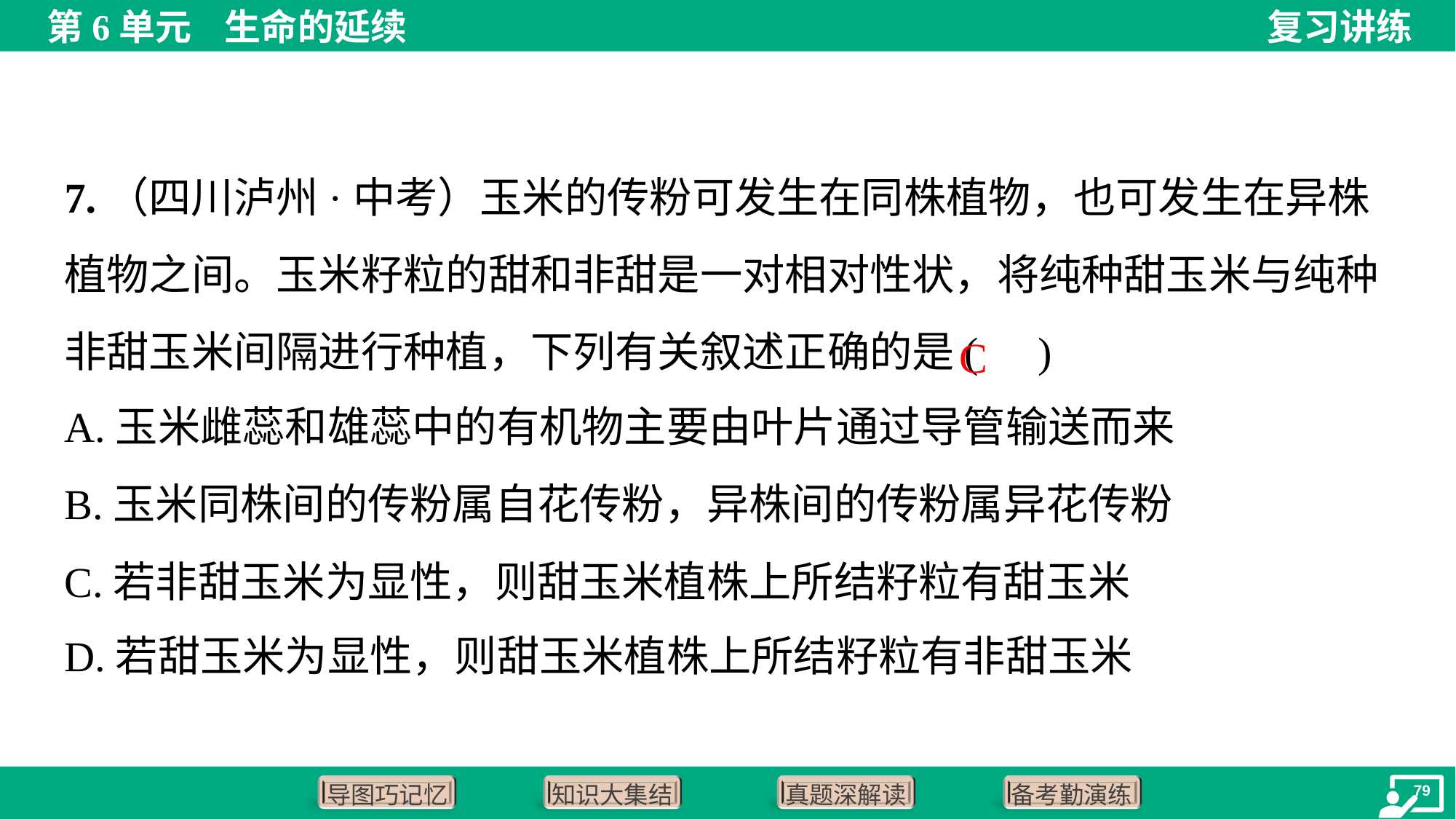

7.（四川泸州·中考）玉米的传粉可发生在同株植物，也可发生在异株植物之间。玉米籽粒的甜和非甜是一对相对性状，将纯种甜玉米与纯种非甜玉米间隔进行种植，下列有关叙述正确的是(     )
C
A.玉米雌蕊和雄蕊中的有机物主要由叶片通过导管输送而来
B.玉米同株间的传粉属自花传粉，异株间的传粉属异花传粉
C.若非甜玉米为显性，则甜玉米植株上所结籽粒有甜玉米
D.若甜玉米为显性，则甜玉米植株上所结籽粒有非甜玉米